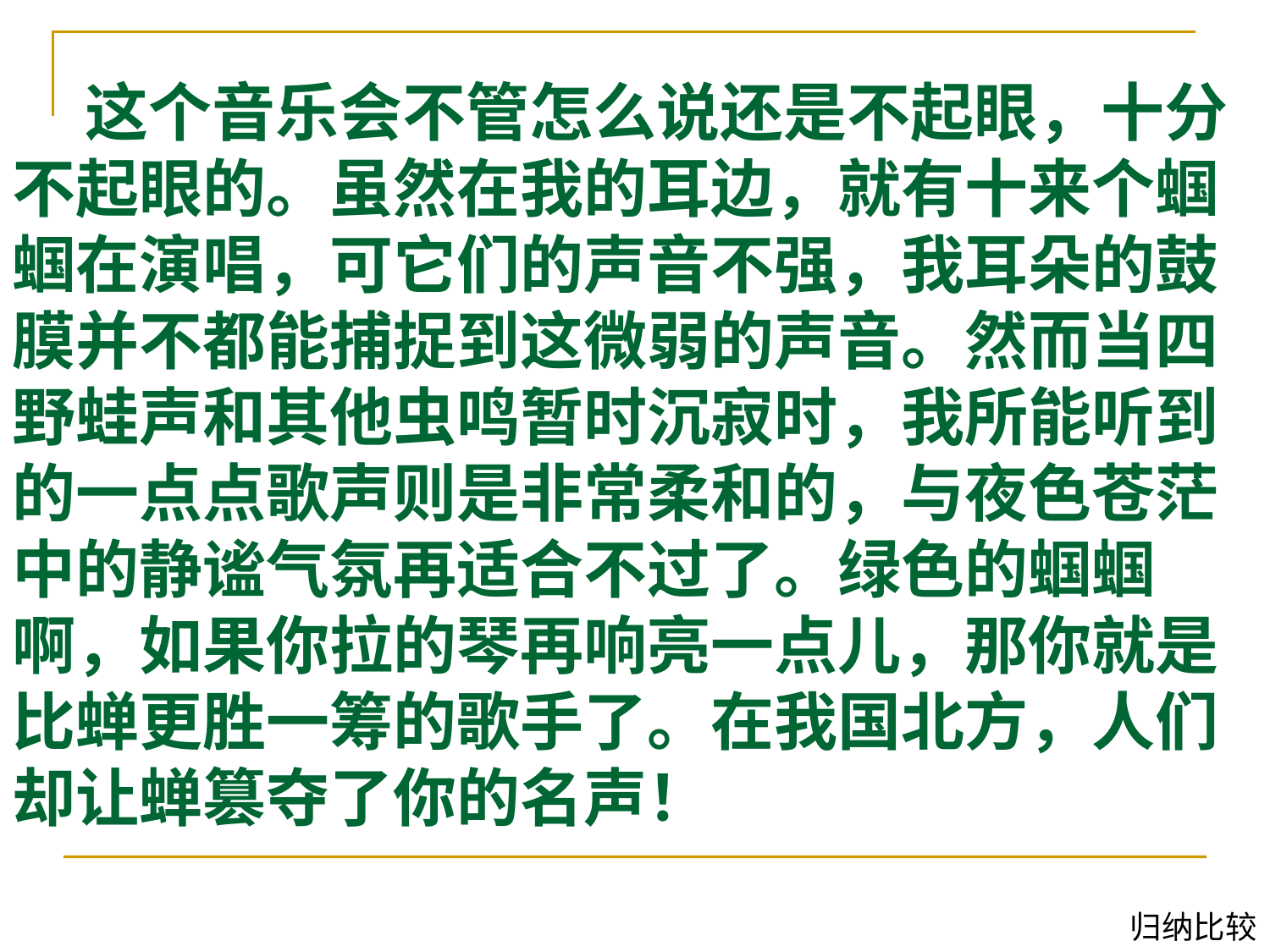

这个音乐会不管怎么说还是不起眼，十分不起眼的。虽然在我的耳边，就有十来个蝈蝈在演唱，可它们的声音不强，我耳朵的鼓膜并不都能捕捉到这微弱的声音。然而当四野蛙声和其他虫鸣暂时沉寂时，我所能听到的一点点歌声则是非常柔和的，与夜色苍茫中的静谧气氛再适合不过了。绿色的蝈蝈啊，如果你拉的琴再响亮一点儿，那你就是比蝉更胜一筹的歌手了。在我国北方，人们却让蝉篡夺了你的名声！
归纳比较